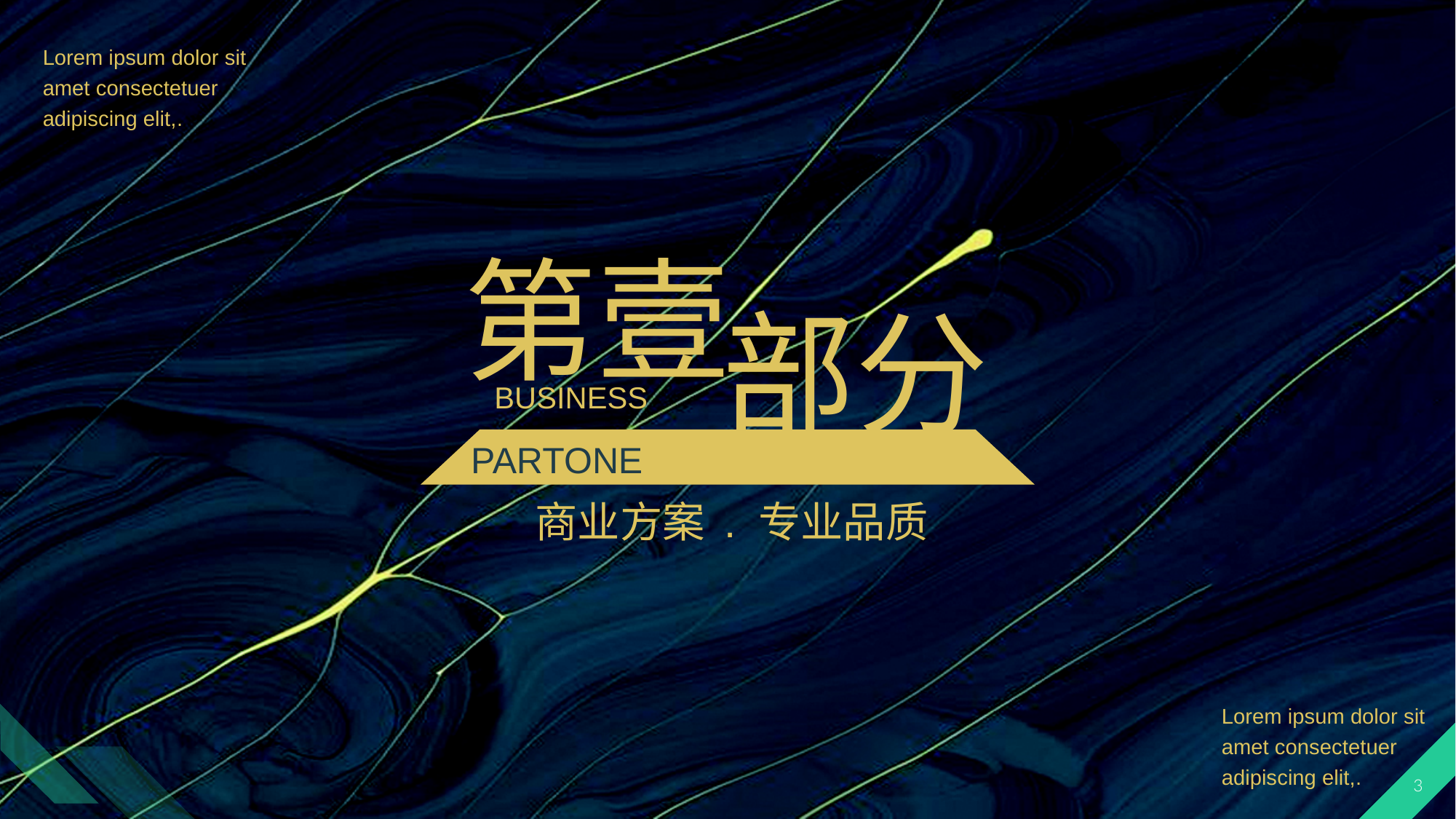

Lorem ipsum dolor sit amet consectetuer adipiscing elit,.
第壹
部分
BUSINESS
PARTONE
商业方案 . 专业品质
Lorem ipsum dolor sit amet consectetuer adipiscing elit,.